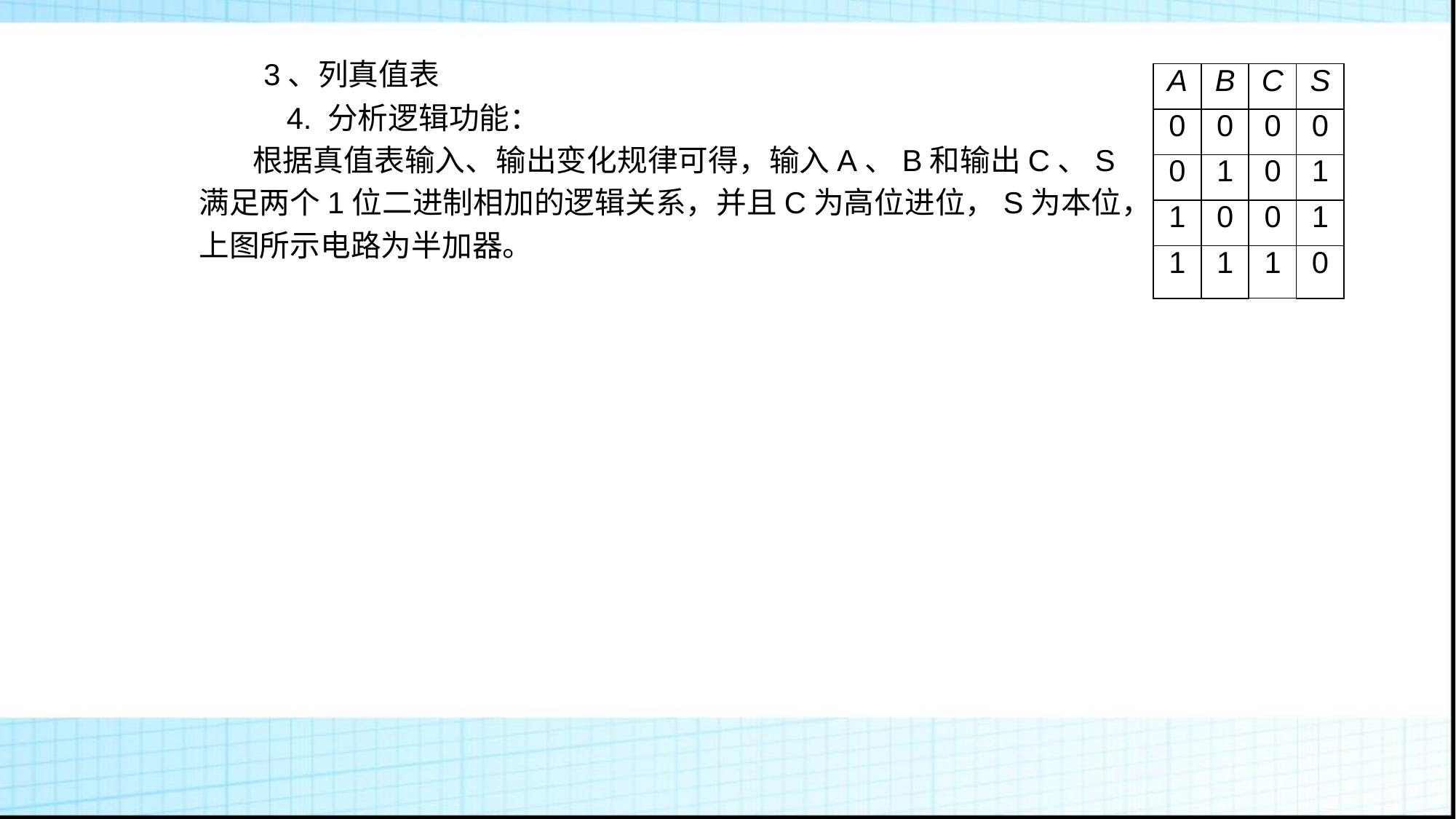

# 3、列真值表
                     4. 分析逻辑功能：
                    根据真值表输入、输出变化规律可得，输入A、B和输出C、S
            满足两个1位二进制相加的逻辑关系，并且C为高位进位，S为本位，
            上图所示电路为半加器。
| A | B | C | S |
| --- | --- | --- | --- |
| 0 | 0 | 0 | 0 |
| 0 | 1 | 0 | 1 |
| 1 | 0 | 0 | 1 |
| 1 | 1 | 1 | 0 |